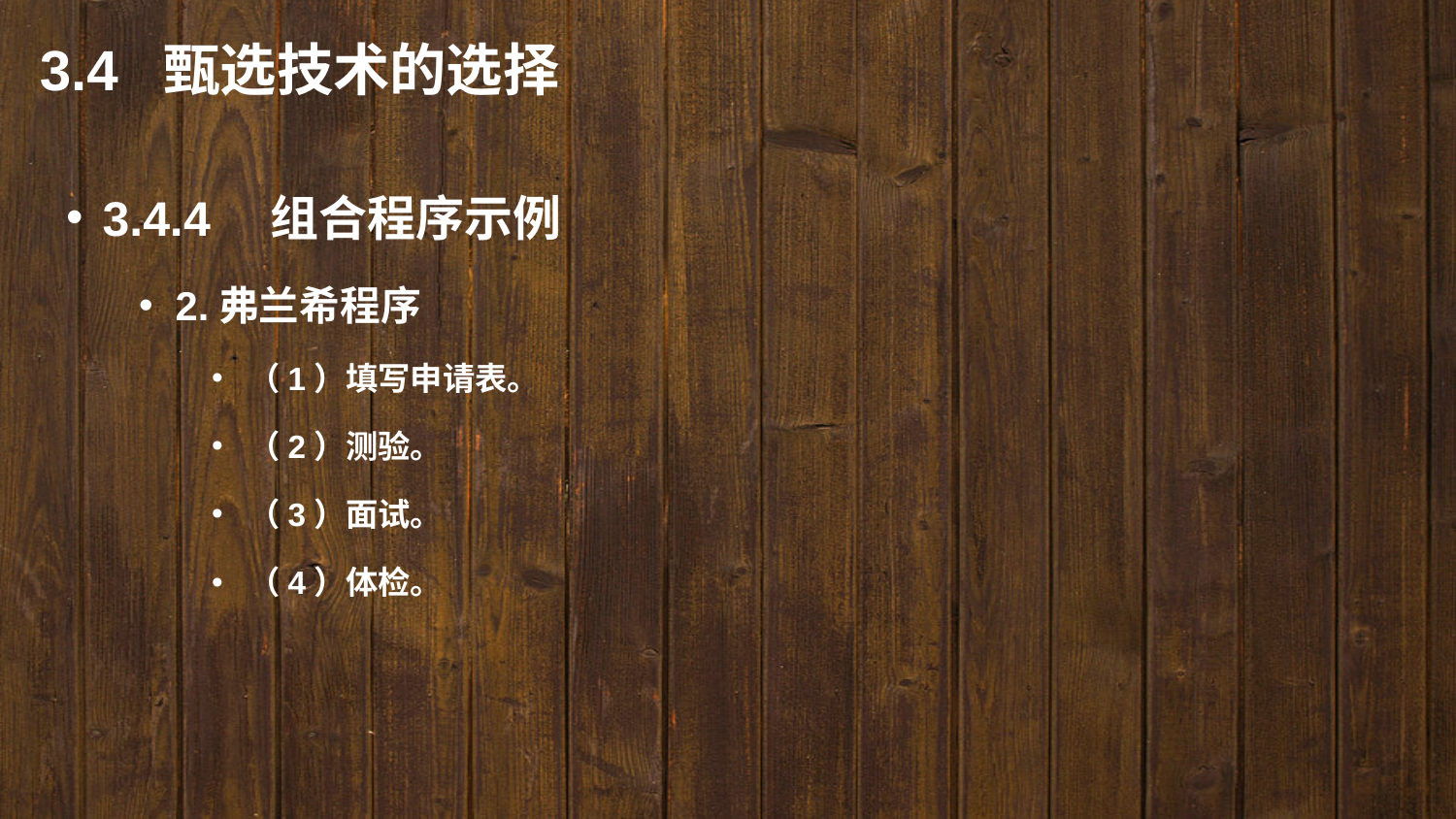

3.4  甄选技术的选择
3.4.4　组合程序示例
2.弗兰希程序
（1）填写申请表。
（2）测验。
（3）面试。
（4）体检。